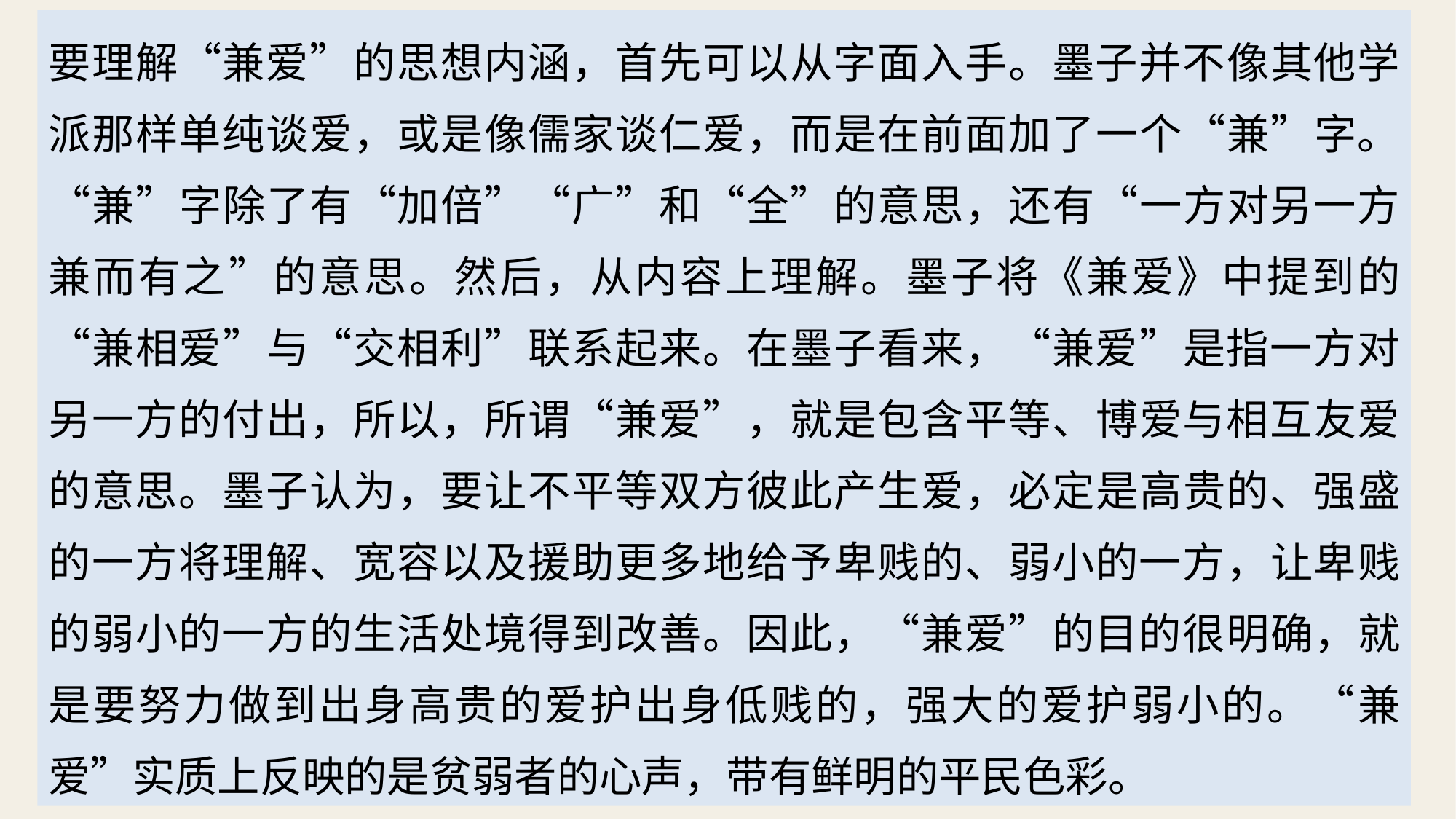

要理解“兼爱”的思想内涵，首先可以从字面入手。墨子并不像其他学派那样单纯谈爱，或是像儒家谈仁爱，而是在前面加了一个“兼”字。“兼”字除了有“加倍”“广”和“全”的意思，还有“一方对另一方兼而有之”的意思。然后，从内容上理解。墨子将《兼爱》中提到的“兼相爱”与“交相利”联系起来。在墨子看来，“兼爱”是指一方对另一方的付出，所以，所谓“兼爱”，就是包含平等、博爱与相互友爱的意思。墨子认为，要让不平等双方彼此产生爱，必定是高贵的、强盛的一方将理解、宽容以及援助更多地给予卑贱的、弱小的一方，让卑贱的弱小的一方的生活处境得到改善。因此，“兼爱”的目的很明确，就是要努力做到出身高贵的爱护出身低贱的，强大的爱护弱小的。“兼爱”实质上反映的是贫弱者的心声，带有鲜明的平民色彩。